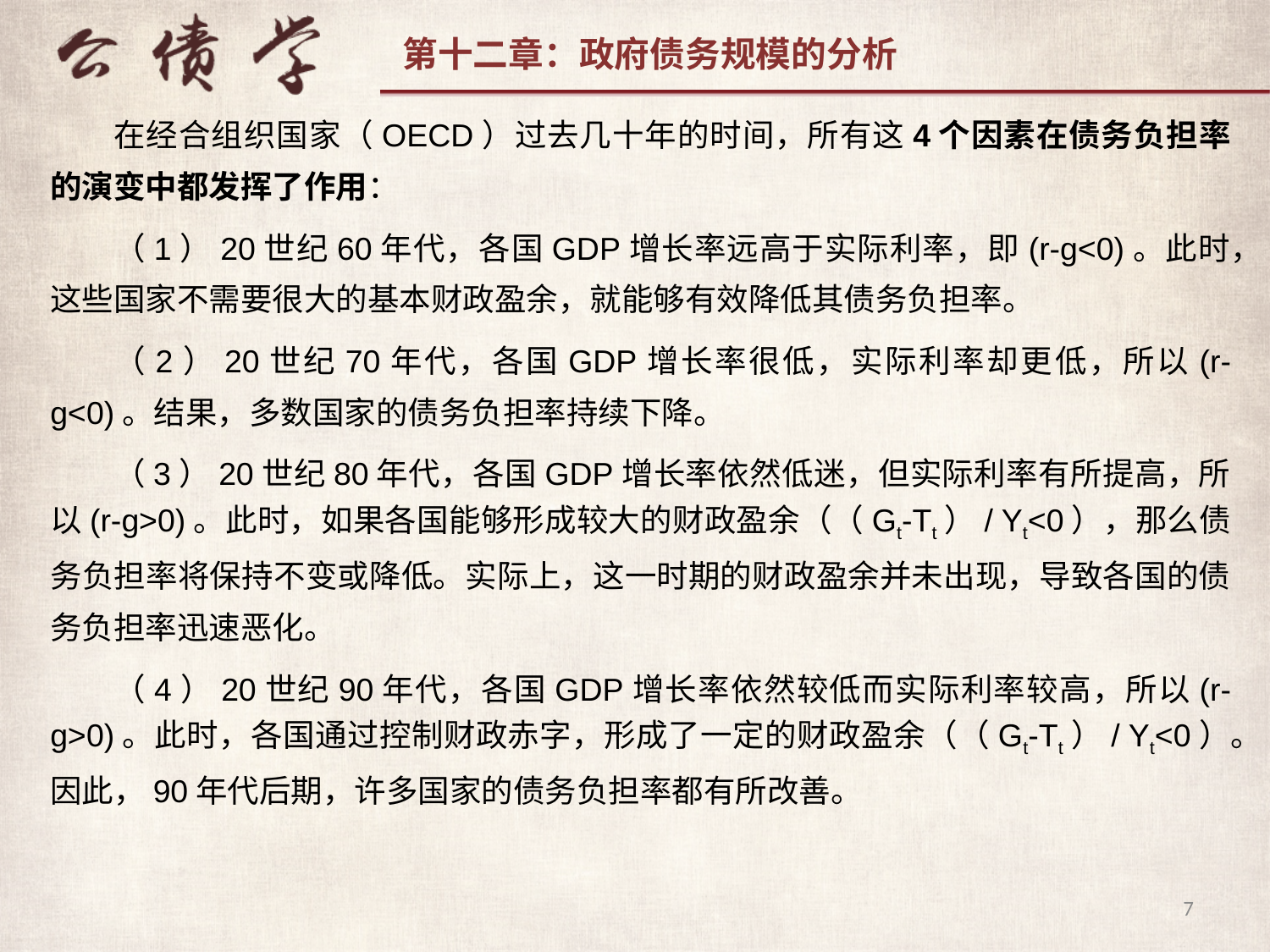

在经合组织国家（OECD）过去几十年的时间，所有这4个因素在债务负担率的演变中都发挥了作用：
（1）20世纪60年代，各国GDP增长率远高于实际利率，即(r-g<0)。此时，这些国家不需要很大的基本财政盈余，就能够有效降低其债务负担率。
（2）20世纪70年代，各国GDP增长率很低，实际利率却更低，所以(r-g<0)。结果，多数国家的债务负担率持续下降。
（3）20世纪80年代，各国GDP增长率依然低迷，但实际利率有所提高，所以(r-g>0)。此时，如果各国能够形成较大的财政盈余（（Gt-Tt）/ Yt<0），那么债务负担率将保持不变或降低。实际上，这一时期的财政盈余并未出现，导致各国的债务负担率迅速恶化。
（4）20世纪90年代，各国GDP增长率依然较低而实际利率较高，所以(r-g>0)。此时，各国通过控制财政赤字，形成了一定的财政盈余（（Gt-Tt）/ Yt<0）。因此，90年代后期，许多国家的债务负担率都有所改善。
7